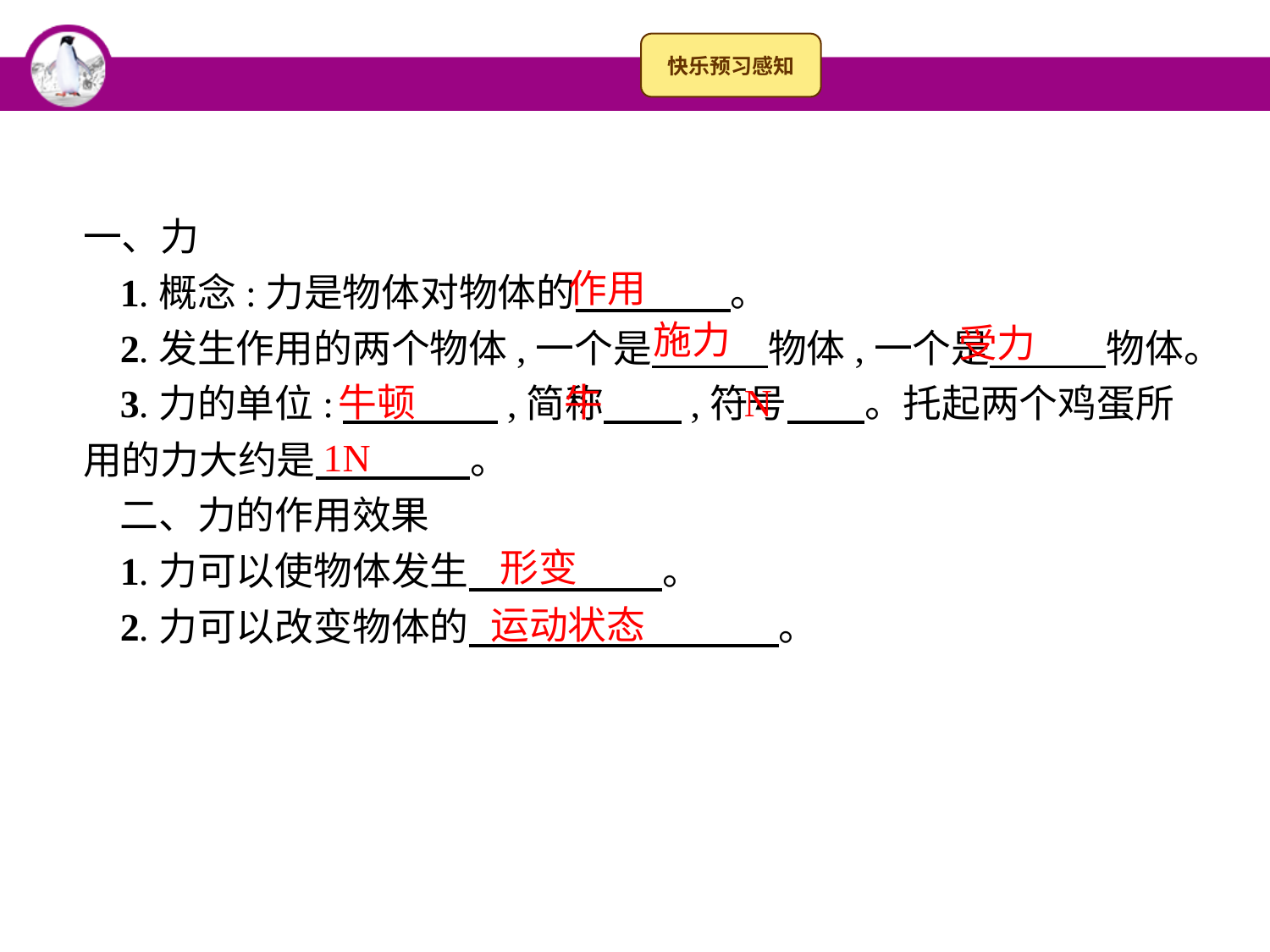

一、力
1.概念:力是物体对物体的　　　　。
2.发生作用的两个物体,一个是　　　物体,一个是　　　物体。
3.力的单位:　　　　,简称　　,符号　　。托起两个鸡蛋所用的力大约是　　　　。
二、力的作用效果
1.力可以使物体发生　　　　　。
2.力可以改变物体的　　　　　　　　。
作用
施力
受力
牛顿
牛
N
1N
形变
运动状态